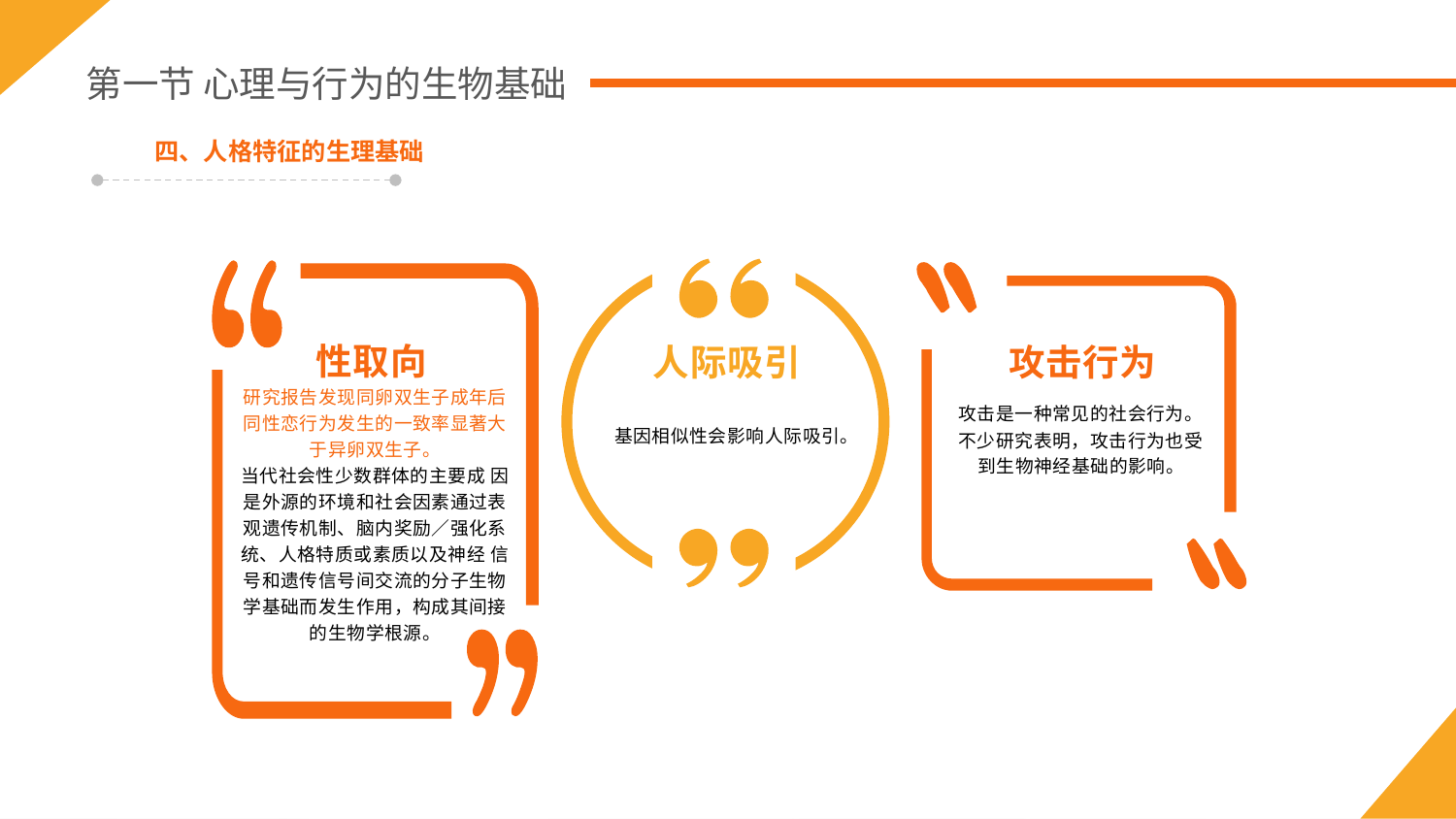

第一节 心理与行为的生物基础
四、人格特征的生理基础

攻击是一种常见的社会行为。不少研究表明，攻击行为也受到生物神经基础的影响。
性取向
人际吸引
攻击行为
研究报告发现同卵双生子成年后同性恋行为发生的一致率显著大于异卵双生子。
当代社会性少数群体的主要成 因是外源的环境和社会因素通过表观遗传机制、脑内奖励／强化系统、人格特质或素质以及神经 信号和遗传信号间交流的分子生物学基础而发生作用，构成其间接的生物学根源。
基因相似性会影响人际吸引。